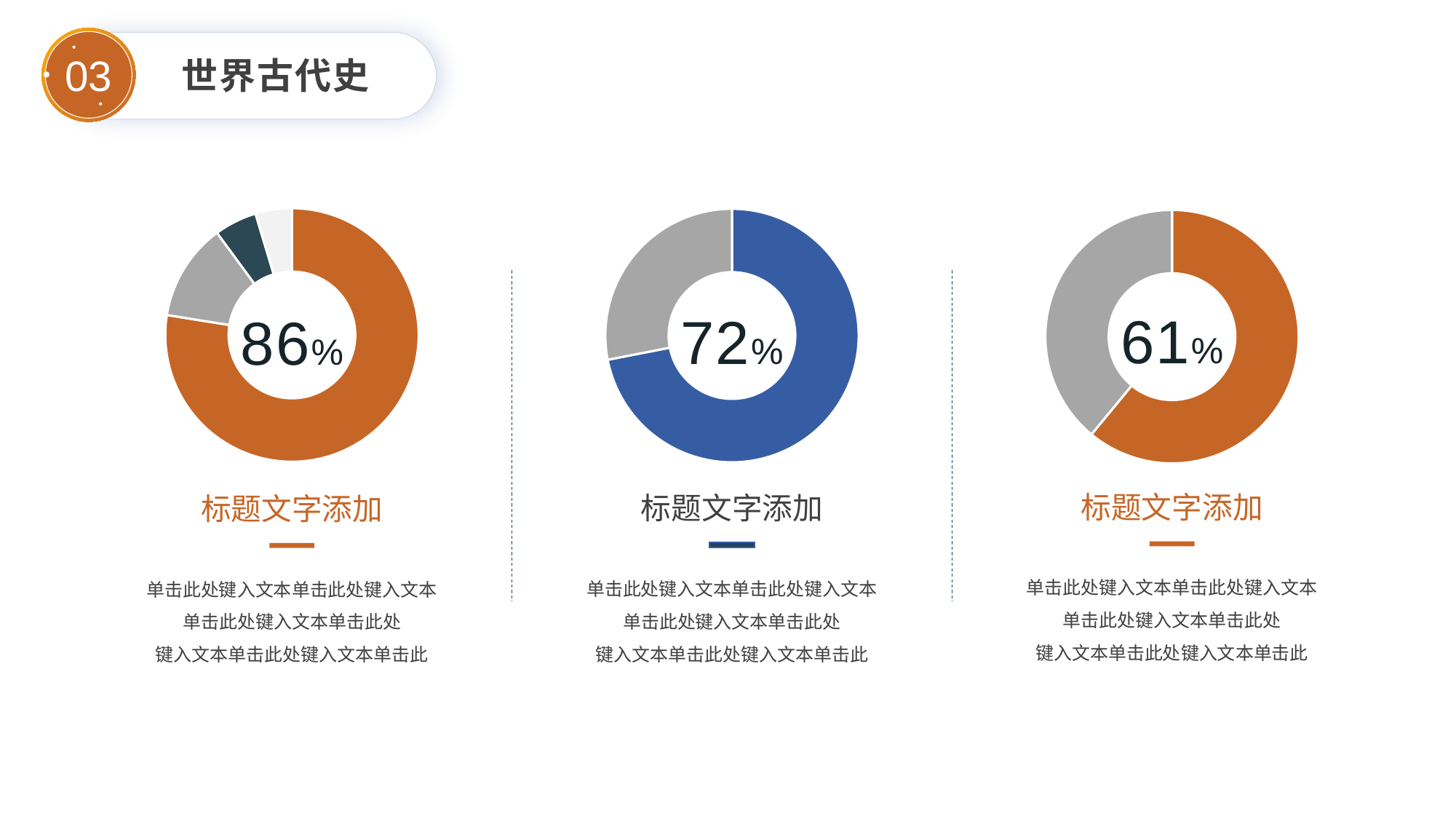

世界古代史
03

### Chart

| Category | Sales |
|---|---|
| 1st Qtr | 20.0 |
| 2nd Qtr | 3.2 |
| 3rd Qtr | 1.4 |
| 4th Qtr | 1.2 |

### Chart

| Category | Sales |
|---|---|
| 1st Qtr | 8.2 |
| 2nd Qtr | 3.2 |

### Chart

| Category | Sales |
|---|---|
| 1st Qtr | 5.0 |
| 2nd Qtr | 3.2 |
61%
72%
86%
标题文字添加
标题文字添加
标题文字添加

单击此处键入文本单击此处键入文本
单击此处键入文本单击此处
键入文本单击此处键入文本单击此
单击此处键入文本单击此处键入文本
单击此处键入文本单击此处
键入文本单击此处键入文本单击此
单击此处键入文本单击此处键入文本
单击此处键入文本单击此处
键入文本单击此处键入文本单击此